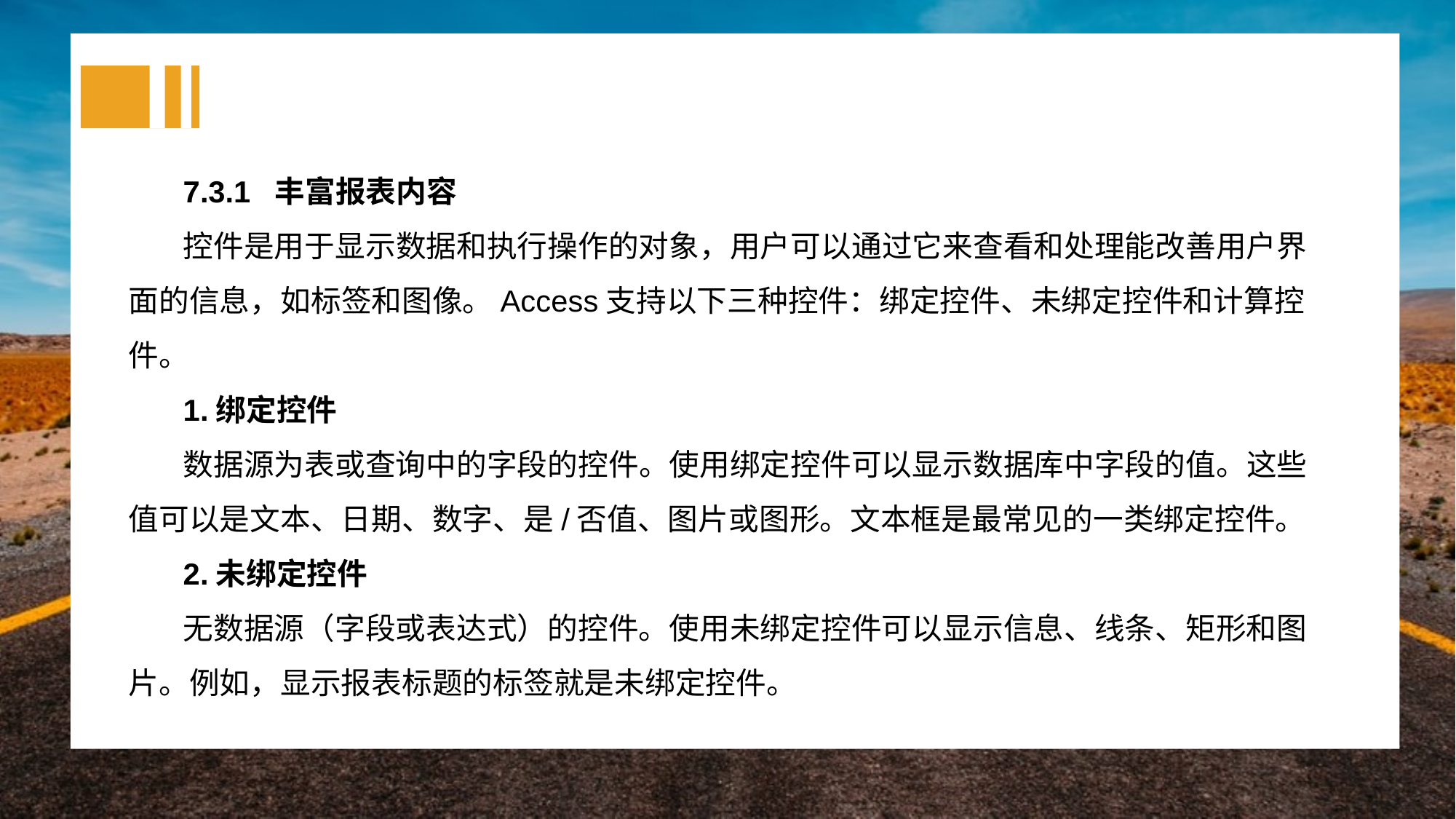

7.3.1  丰富报表内容
控件是用于显示数据和执行操作的对象，用户可以通过它来查看和处理能改善用户界面的信息，如标签和图像。Access支持以下三种控件：绑定控件、未绑定控件和计算控件。
1.绑定控件
数据源为表或查询中的字段的控件。使用绑定控件可以显示数据库中字段的值。这些值可以是文本、日期、数字、是/否值、图片或图形。文本框是最常见的一类绑定控件。
2.未绑定控件
无数据源（字段或表达式）的控件。使用未绑定控件可以显示信息、线条、矩形和图片。例如，显示报表标题的标签就是未绑定控件。